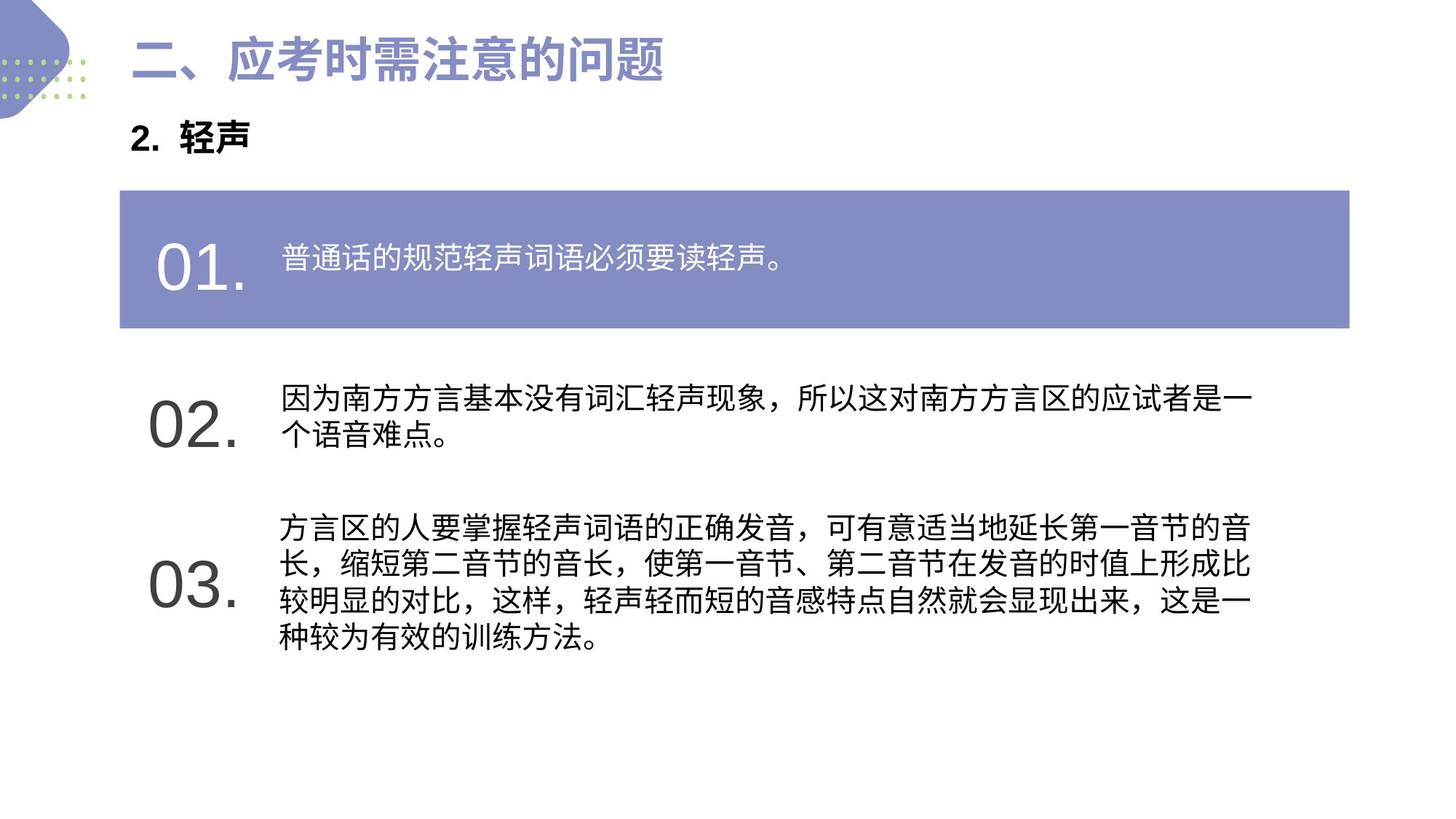

二、应考时需注意的问题

2. 轻声

01.
普通话的规范轻声词语必须要读轻声。
因为南方方言基本没有词汇轻声现象，所以这对南方方言区的应试者是一个语音难点。
02.
方言区的人要掌握轻声词语的正确发音，可有意适当地延长第一音节的音长，缩短第二音节的音长，使第一音节、第二音节在发音的时值上形成比较明显的对比，这样，轻声轻而短的音感特点自然就会显现出来，这是一种较为有效的训练方法。
03.